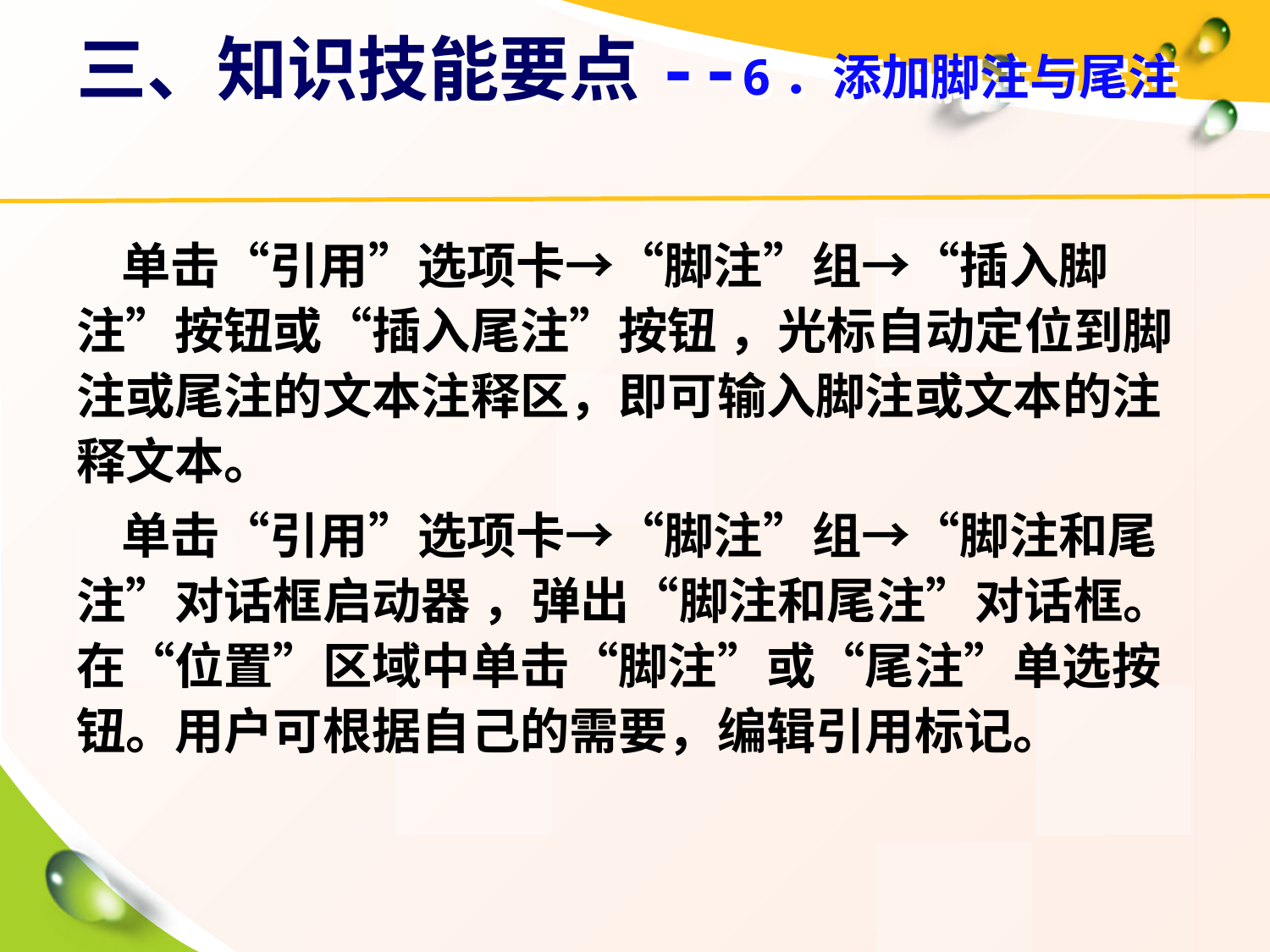

# 三、知识技能要点--6．添加脚注与尾注
   单击“引用”选项卡→“脚注”组→“插入脚注”按钮或“插入尾注”按钮 ，光标自动定位到脚注或尾注的文本注释区，即可输入脚注或文本的注释文本。
   单击“引用”选项卡→“脚注”组→“脚注和尾注”对话框启动器 ，弹出“脚注和尾注”对话框。在“位置”区域中单击“脚注”或“尾注”单选按钮。用户可根据自己的需要，编辑引用标记。